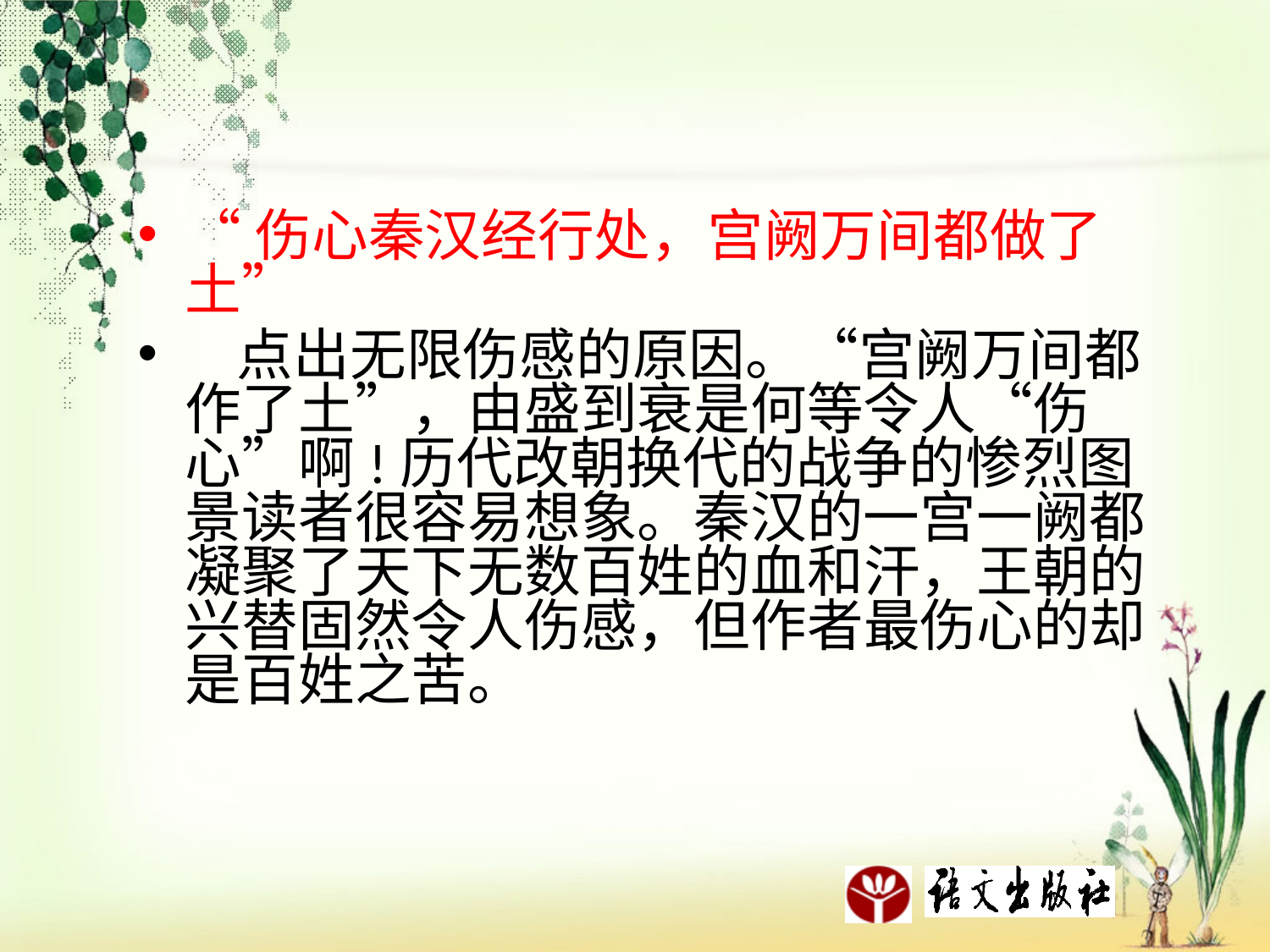

#
“伤心秦汉经行处，宫阙万间都做了土”
   点出无限伤感的原因。“宫阙万间都作了土”，由盛到衰是何等令人“伤心”啊!历代改朝换代的战争的惨烈图景读者很容易想象。秦汉的一宫一阙都凝聚了天下无数百姓的血和汗，王朝的兴替固然令人伤感，但作者最伤心的却是百姓之苦。